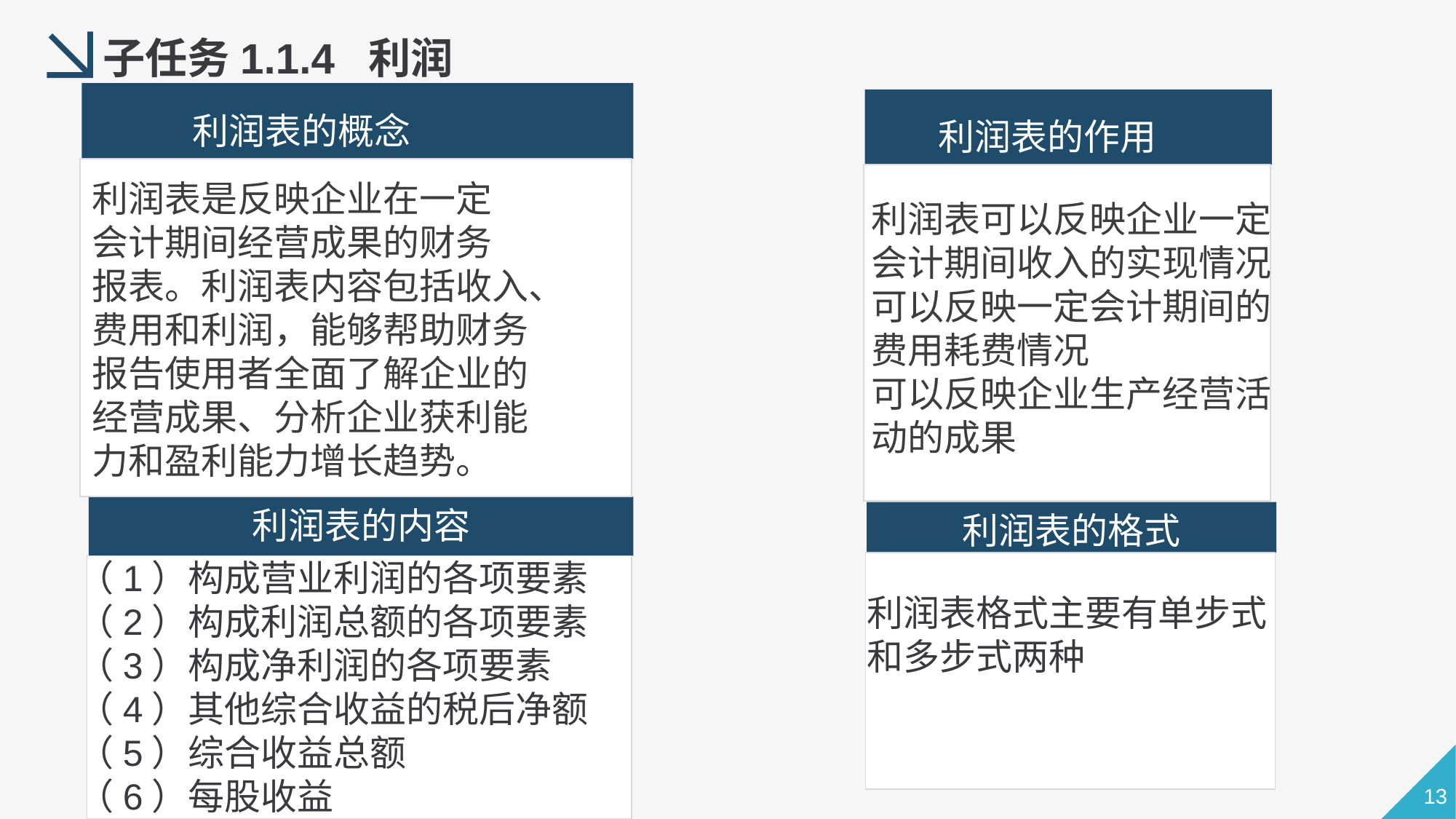

子任务1.1.4  利润表

     利润表的概念
利润表的作用
利润表是反映企业在一定
会计期间经营成果的财务
报表。利润表内容包括收入、
费用和利润，能够帮助财务
报告使用者全面了解企业的
经营成果、分析企业获利能
力和盈利能力增长趋势。

利润表可以反映企业一定
会计期间收入的实现情况
可以反映一定会计期间的
费用耗费情况
可以反映企业生产经营活
动的成果
利润表的内容

利润表的格式

（1）构成营业利润的各项要素
（2）构成利润总额的各项要素
（3）构成净利润的各项要素
（4）其他综合收益的税后净额
（5）综合收益总额
（6）每股收益
利润表格式主要有单步式
和多步式两种